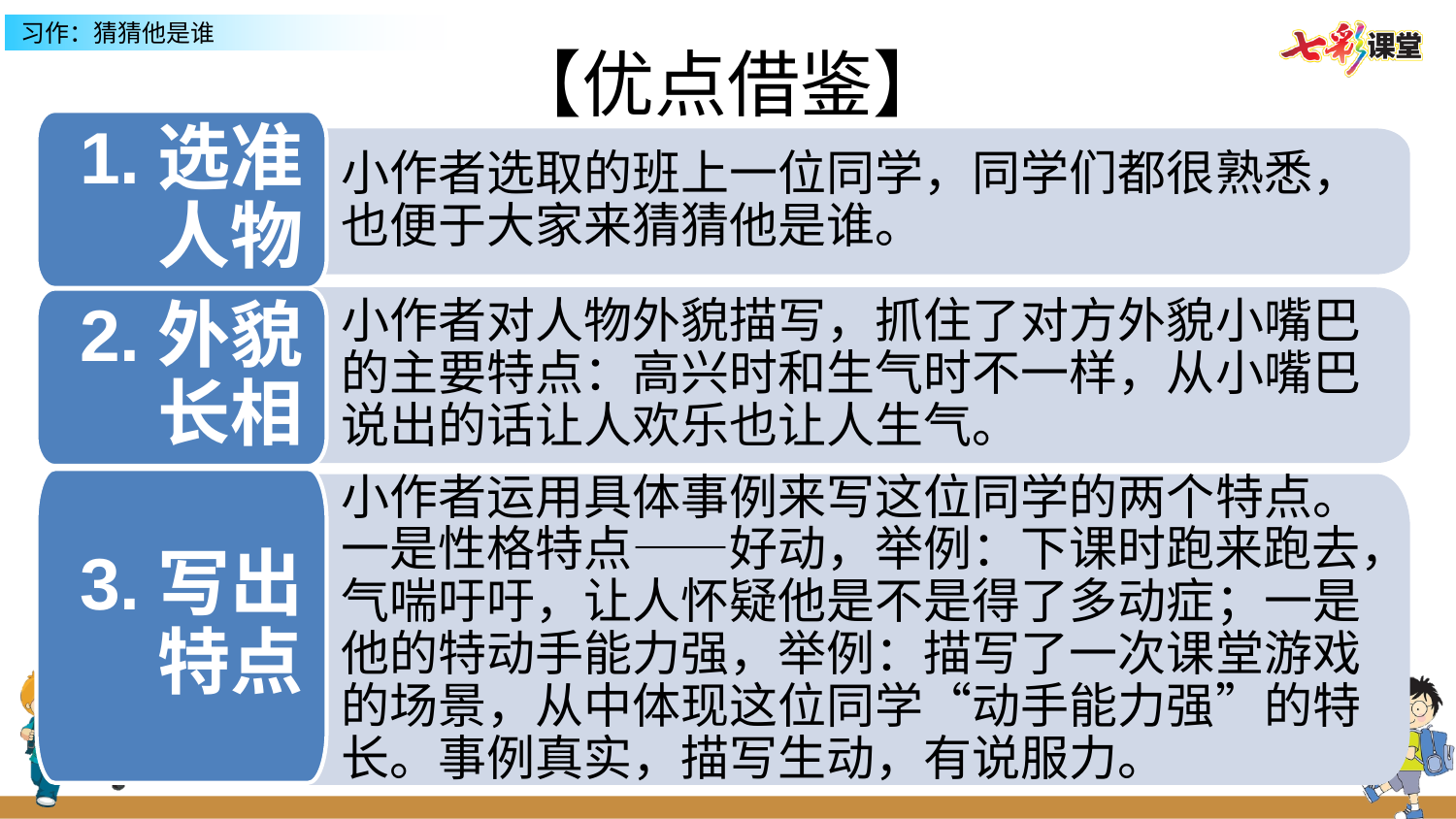

【优点借鉴】
1.选准人物
小作者选取的班上一位同学，同学们都很熟悉，也便于大家来猜猜他是谁。
2.外貌长相
小作者对人物外貌描写，抓住了对方外貌小嘴巴的主要特点：高兴时和生气时不一样，从小嘴巴说出的话让人欢乐也让人生气。
3.写出特点
小作者运用具体事例来写这位同学的两个特点。一是性格特点——好动，举例：下课时跑来跑去，气喘吁吁，让人怀疑他是不是得了多动症；一是他的特动手能力强，举例：描写了一次课堂游戏的场景，从中体现这位同学“动手能力强”的特长。事例真实，描写生动，有说服力。